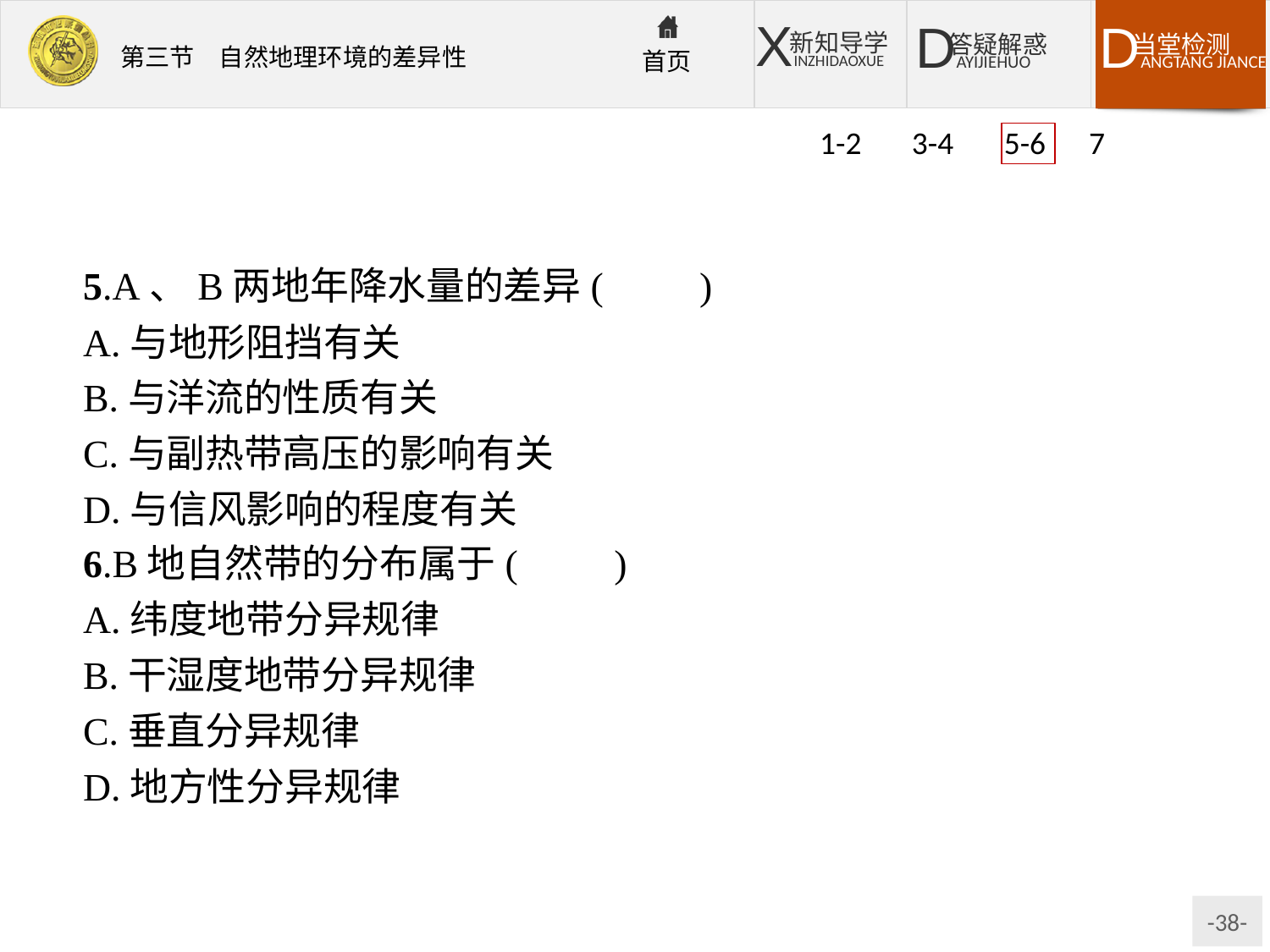

1-2       3-4       5-6      7

5.A、B两地年降水量的差异(　　)
A.与地形阻挡有关
B.与洋流的性质有关
C.与副热带高压的影响有关
D.与信风影响的程度有关
6.B地自然带的分布属于(　　)
A.纬度地带分异规律
B.干湿度地带分异规律
C.垂直分异规律
D.地方性分异规律